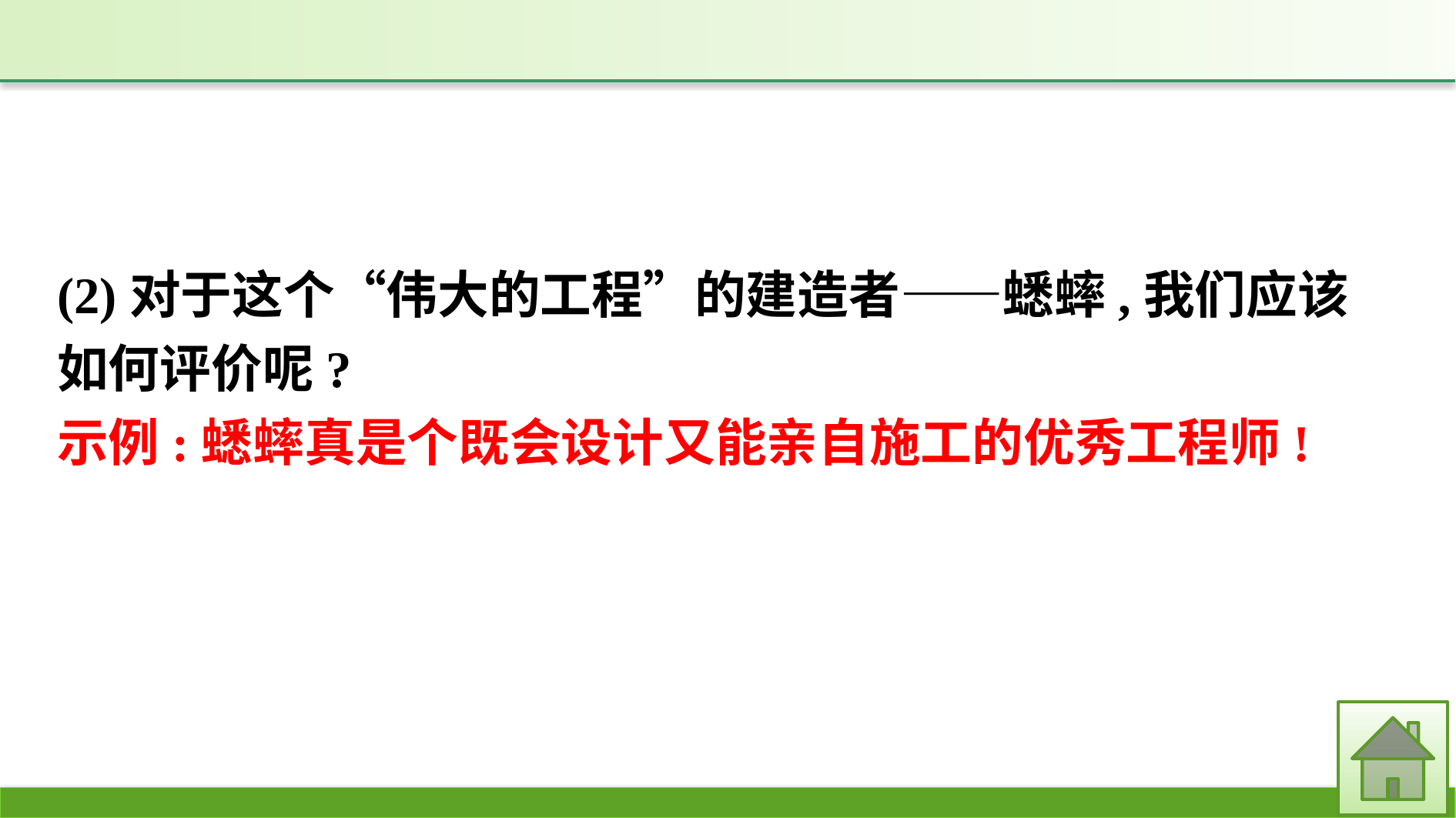

(2)对于这个“伟大的工程”的建造者——蟋蟀,我们应该如何评价呢?
示例:蟋蟀真是个既会设计又能亲自施工的优秀工程师!